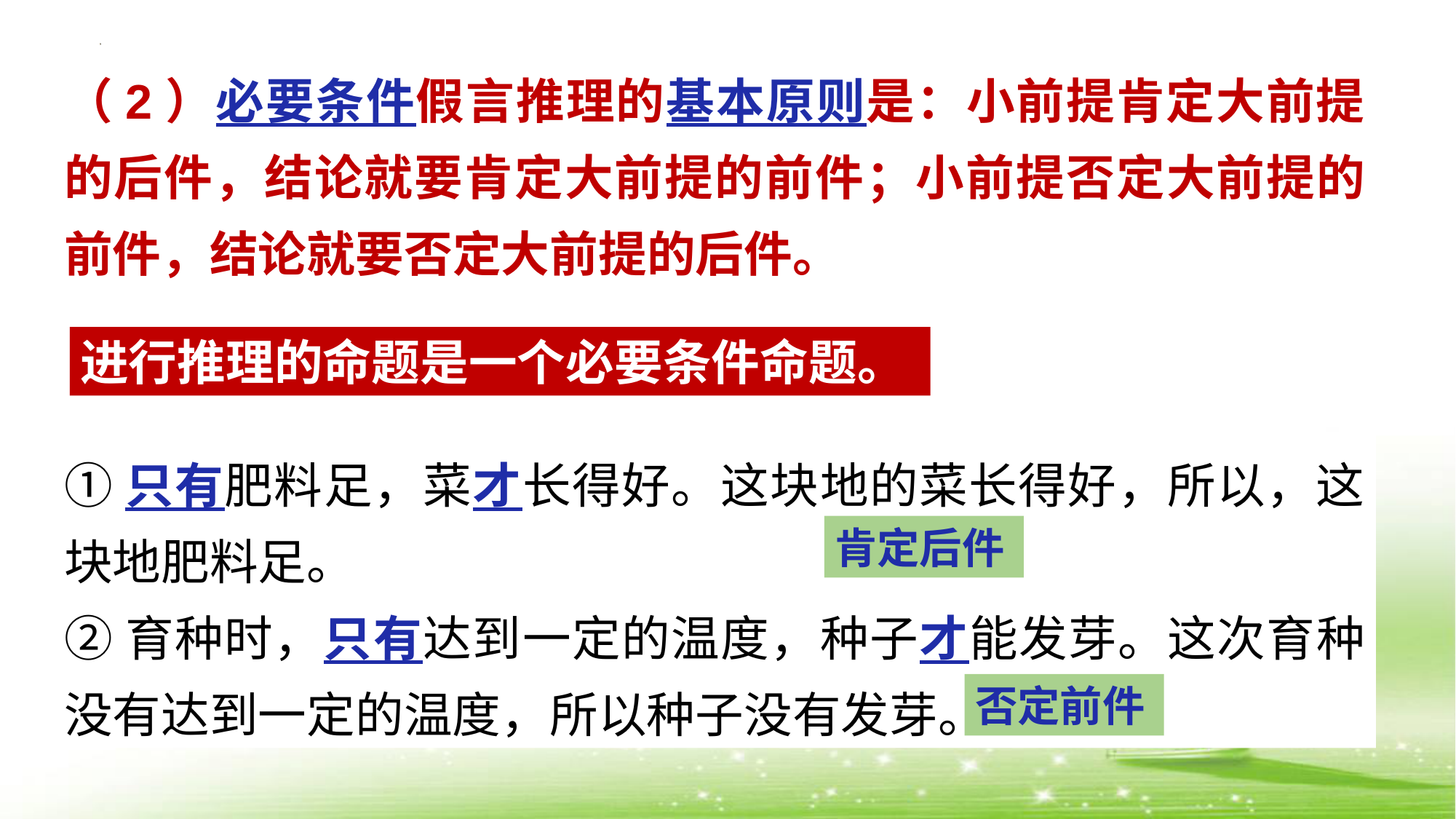

（2）必要条件假言推理的基本原则是：小前提肯定大前提的后件，结论就要肯定大前提的前件；小前提否定大前提的前件，结论就要否定大前提的后件。
进行推理的命题是一个必要条件命题。
①只有肥料足，菜才长得好。这块地的菜长得好，所以，这块地肥料足。
②育种时，只有达到一定的温度，种子才能发芽。这次育种没有达到一定的温度，所以种子没有发芽。
肯定后件
否定前件